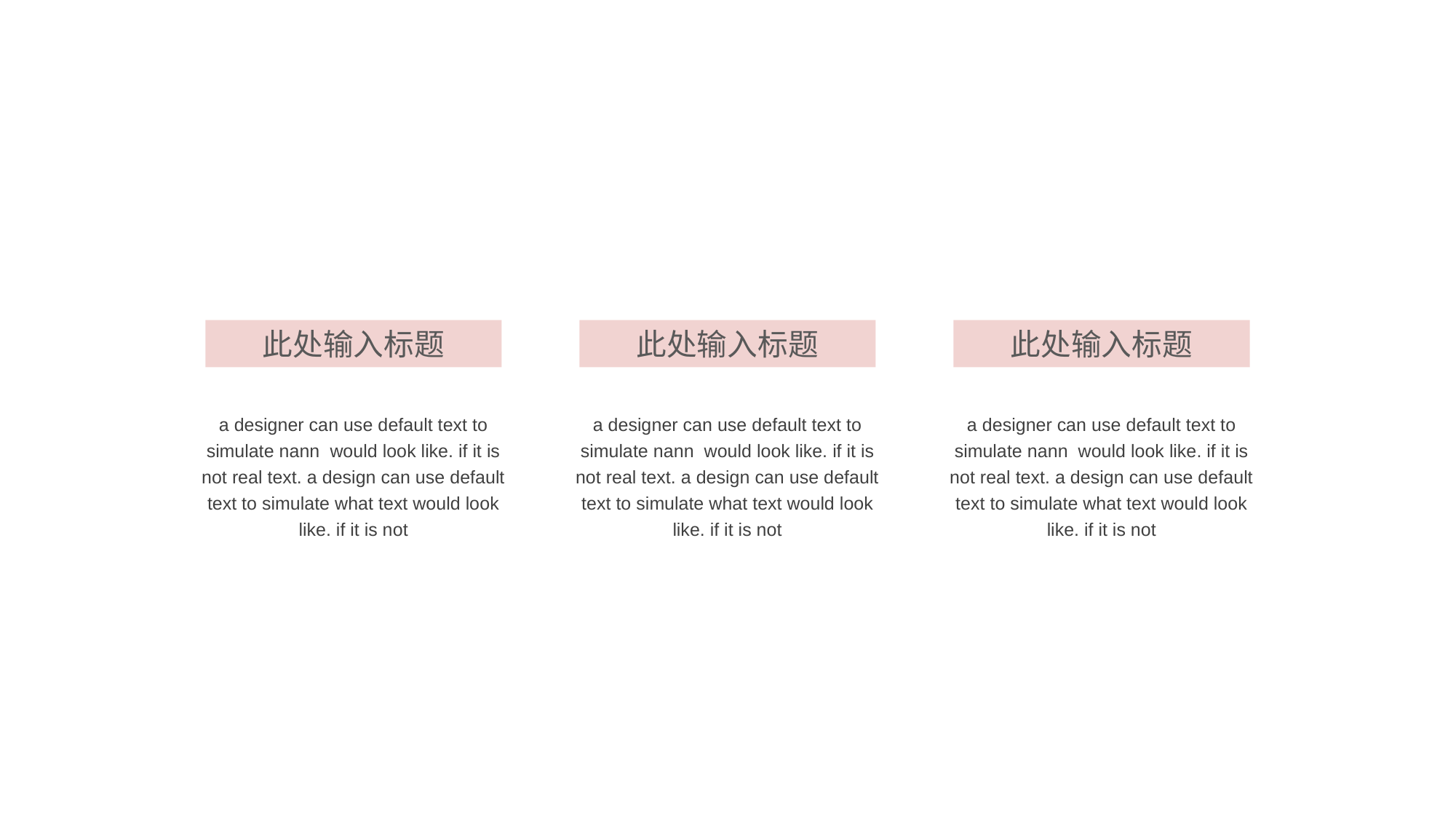

此处输入标题
此处输入标题
此处输入标题
a designer can use default text to simulate nann  would look like. if it is not real text. a design can use default text to simulate what text would look like. if it is not

a designer can use default text to simulate nann  would look like. if it is not real text. a design can use default text to simulate what text would look like. if it is not

a designer can use default text to simulate nann  would look like. if it is not real text. a design can use default text to simulate what text would look like. if it is not